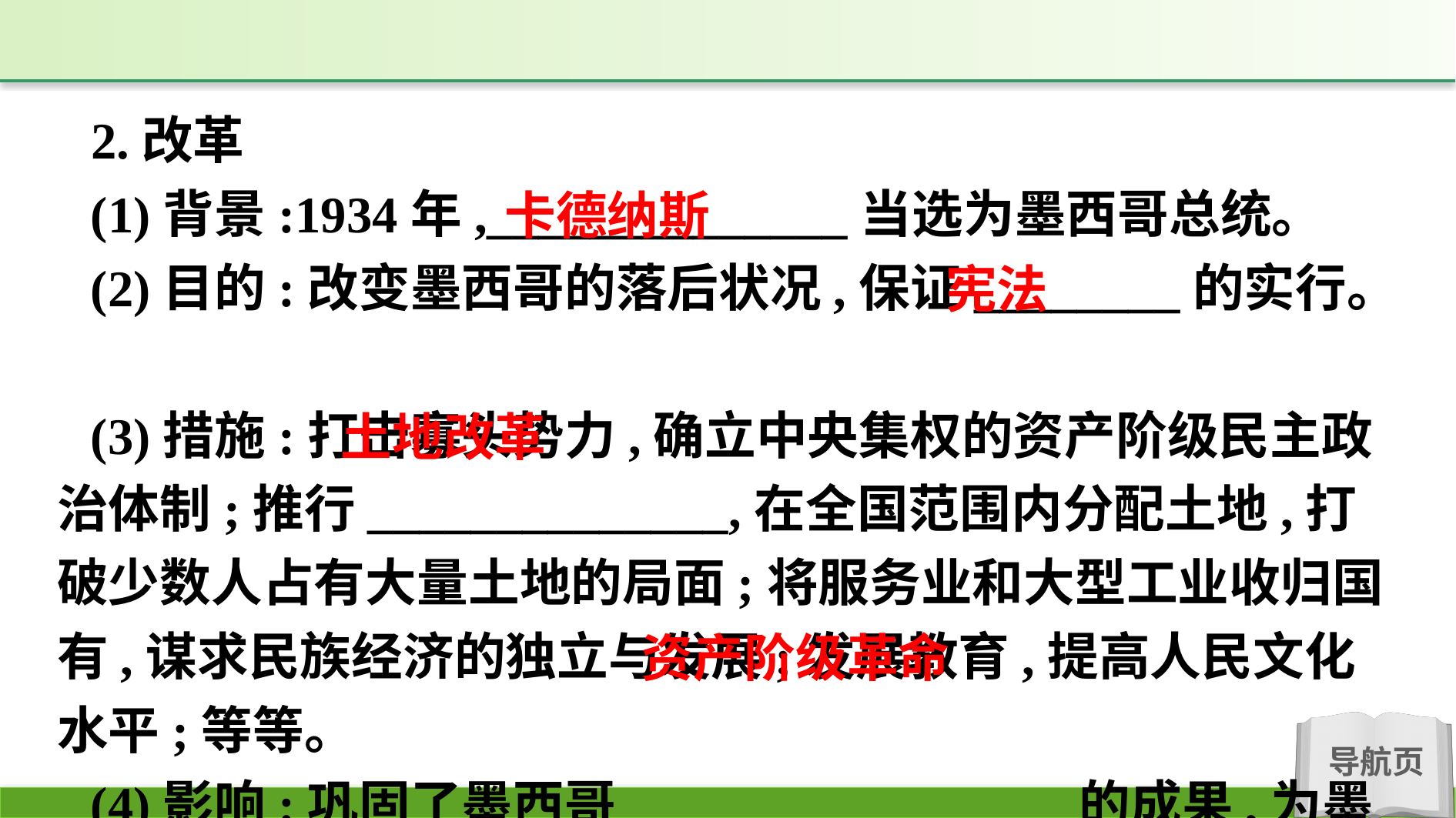

2.改革
(1)背景:1934年,______________当选为墨西哥总统。
(2)目的:改变墨西哥的落后状况,保证________的实行。
(3)措施:打击寡头势力,确立中央集权的资产阶级民主政治体制;推行______________,在全国范围内分配土地,打破少数人占有大量土地的局面;将服务业和大型工业收归国有,谋求民族经济的独立与发展;发展教育,提高人民文化水平;等等。
(4)影响:巩固了墨西哥_________________的成果,为墨西哥社会、经济的发展奠定了基础。
卡德纳斯
宪法
土地改革
资产阶级革命